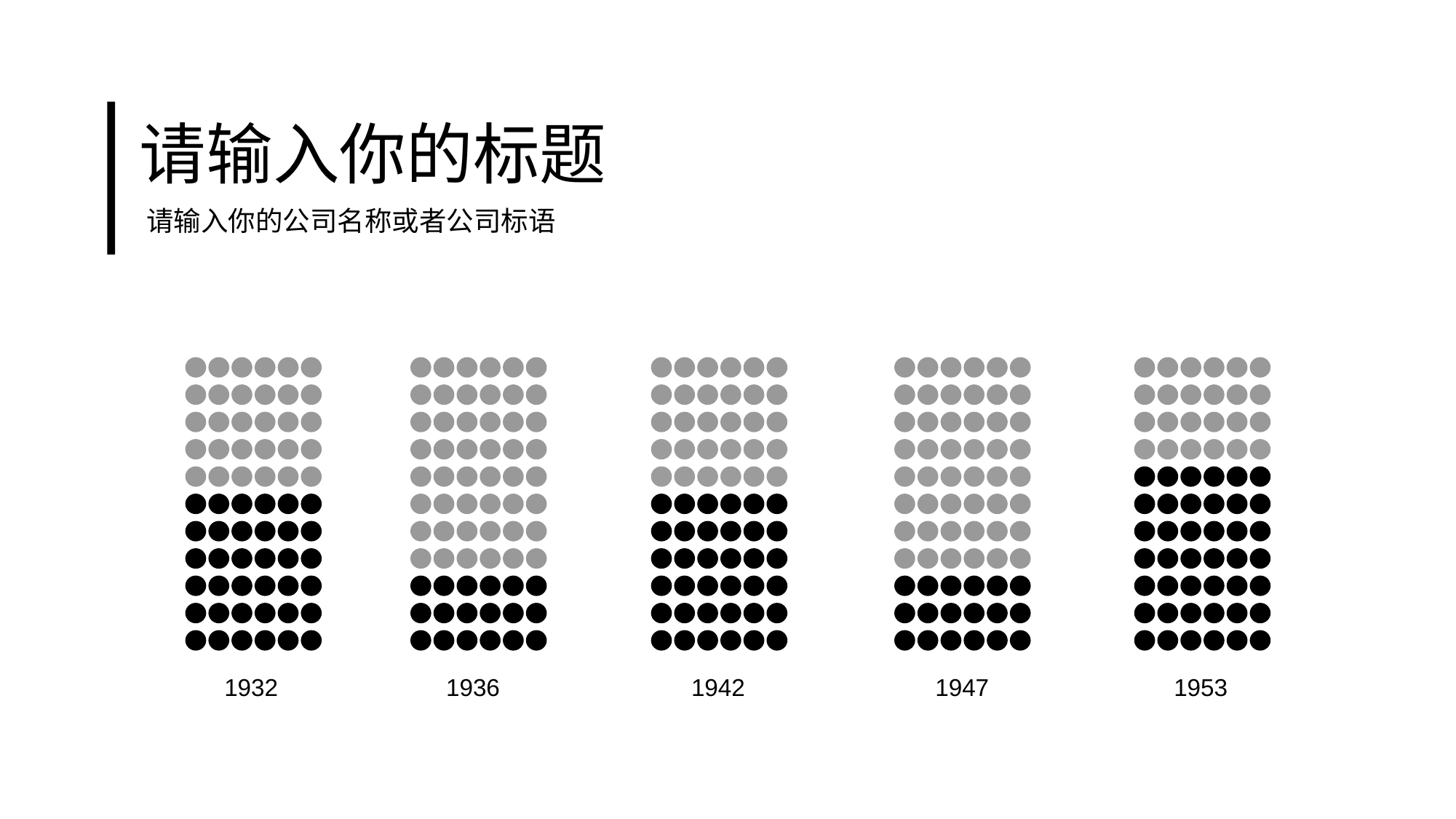

请输入你的标题
请输入你的公司名称或者公司标语

1932
1936
1942
1947
1953